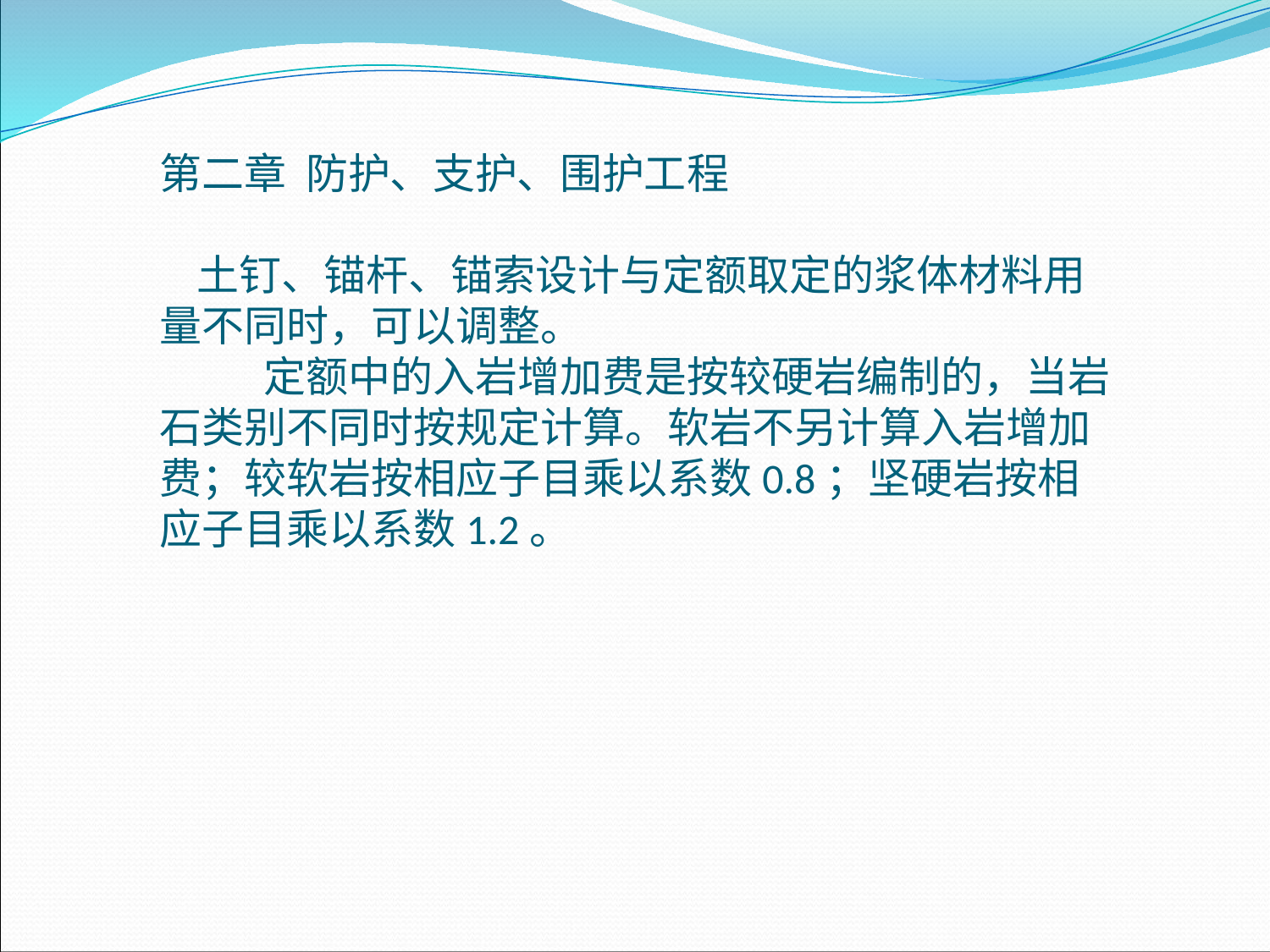

第二章  防护、支护、围护工程
土钉、锚杆、锚索设计与定额取定的浆体材料用量不同时，可以调整。      定额中的入岩增加费是按较硬岩编制的，当岩石类别不同时按规定计算。软岩不另计算入岩增加费；较软岩按相应子目乘以系数0.8；坚硬岩按相应子目乘以系数1.2。

22